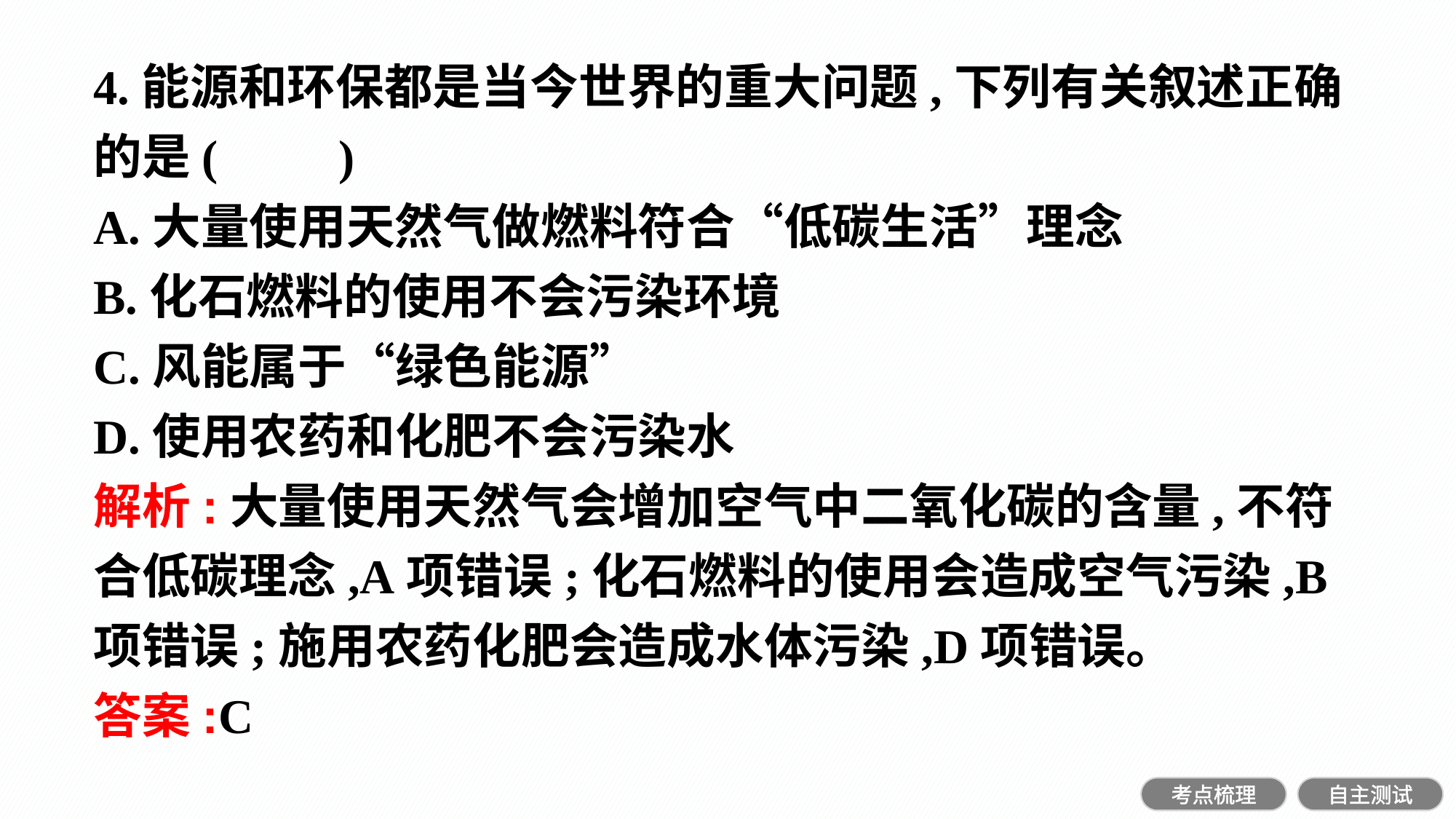

4.能源和环保都是当今世界的重大问题,下列有关叙述正确的是(　　)
A.大量使用天然气做燃料符合“低碳生活”理念
B.化石燃料的使用不会污染环境
C.风能属于“绿色能源”
D.使用农药和化肥不会污染水
解析:大量使用天然气会增加空气中二氧化碳的含量,不符合低碳理念,A项错误;化石燃料的使用会造成空气污染,B项错误;施用农药化肥会造成水体污染,D项错误。
答案:C